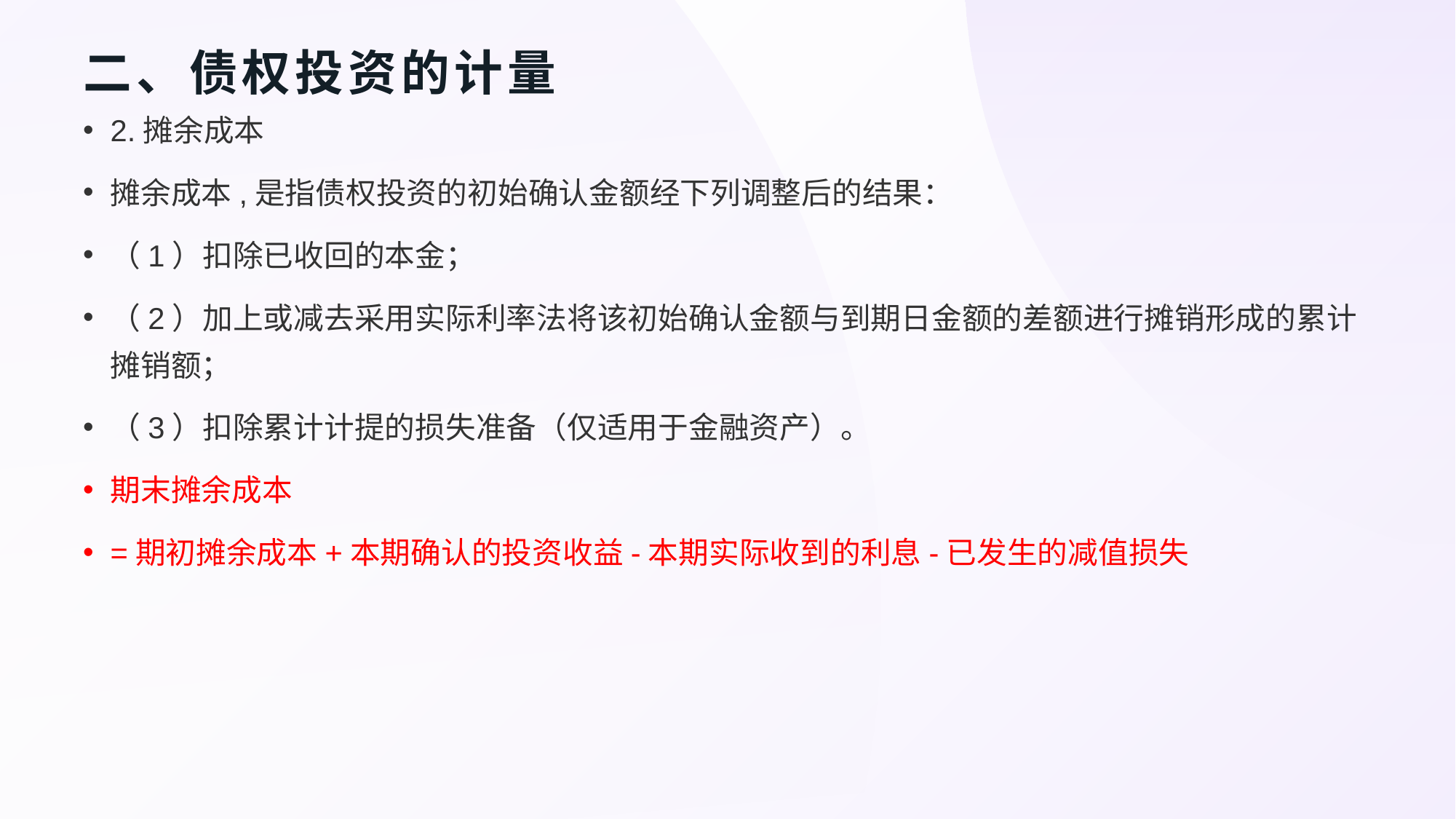

# 二、债权投资的计量
2.摊余成本
摊余成本,是指债权投资的初始确认金额经下列调整后的结果：
（1）扣除已收回的本金；
（2）加上或减去采用实际利率法将该初始确认金额与到期日金额的差额进行摊销形成的累计摊销额；
（3）扣除累计计提的损失准备（仅适用于金融资产）。
期末摊余成本
=期初摊余成本+本期确认的投资收益-本期实际收到的利息-已发生的减值损失